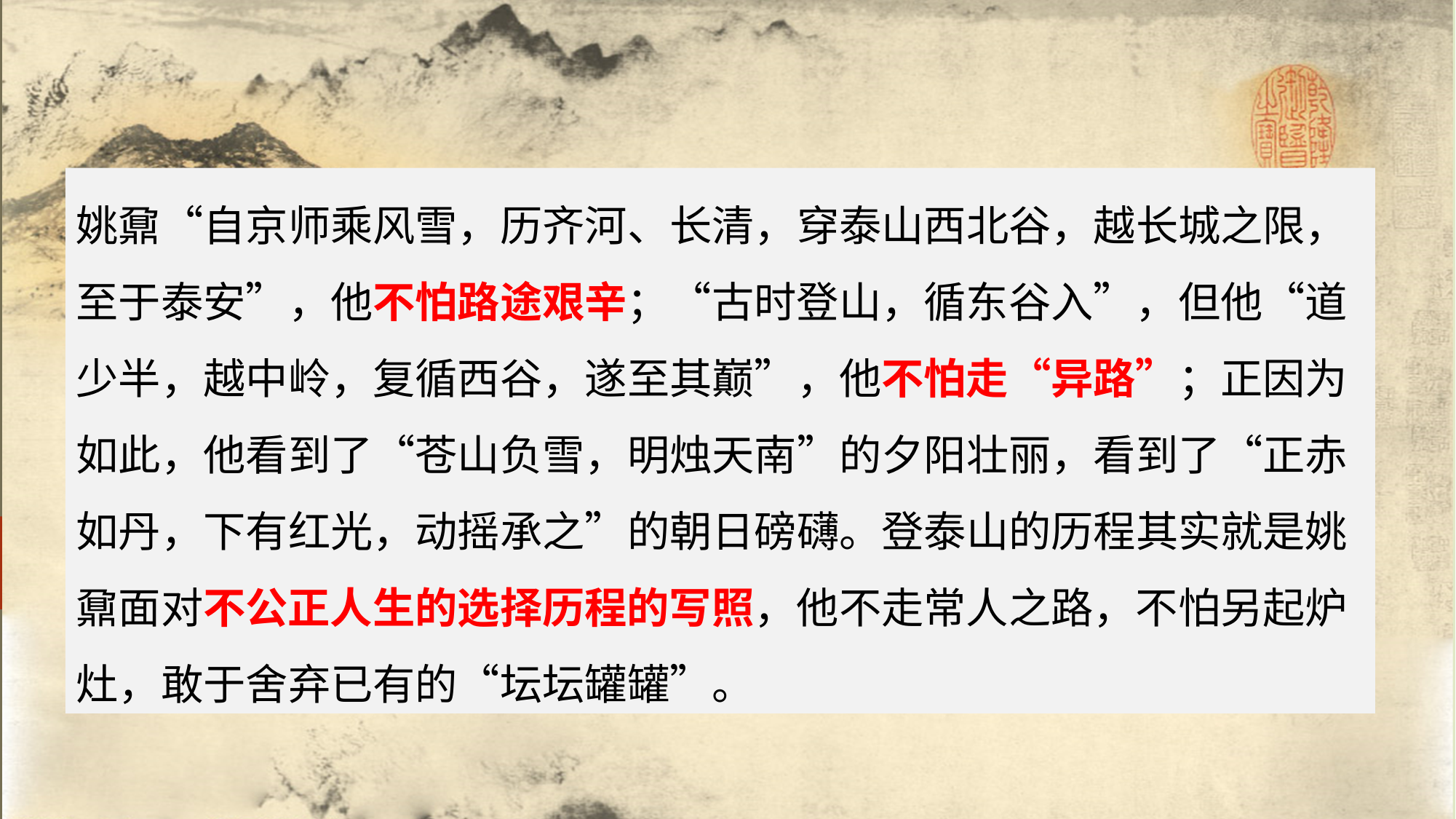

姚鼐“自京师乘风雪，历齐河、长清，穿泰山西北谷，越长城之限，至于泰安”，他不怕路途艰辛；“古时登山，循东谷入”，但他“道少半，越中岭，复循西谷，遂至其巅”，他不怕走“异路”；正因为如此，他看到了“苍山负雪，明烛天南”的夕阳壮丽，看到了“正赤如丹，下有红光，动摇承之”的朝日磅礴。登泰山的历程其实就是姚鼐面对不公正人生的选择历程的写照，他不走常人之路，不怕另起炉灶，敢于舍弃已有的“坛坛罐罐”。